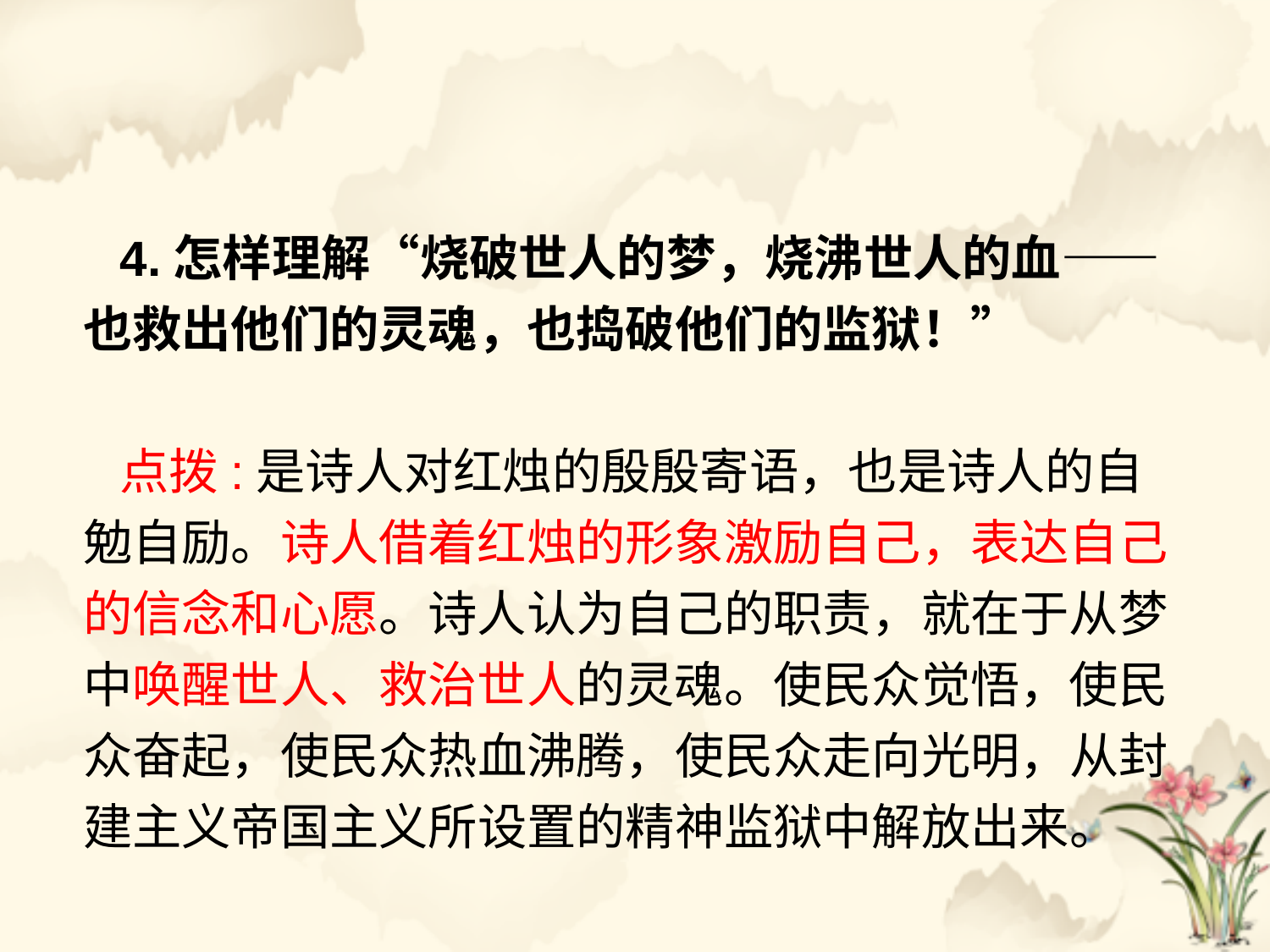

4.怎样理解“烧破世人的梦，烧沸世人的血——也救出他们的灵魂，也捣破他们的监狱！”

点拨:是诗人对红烛的殷殷寄语，也是诗人的自勉自励。诗人借着红烛的形象激励自己，表达自己的信念和心愿。诗人认为自己的职责，就在于从梦中唤醒世人、救治世人的灵魂。使民众觉悟，使民众奋起，使民众热血沸腾，使民众走向光明，从封建主义帝国主义所设置的精神监狱中解放出来。